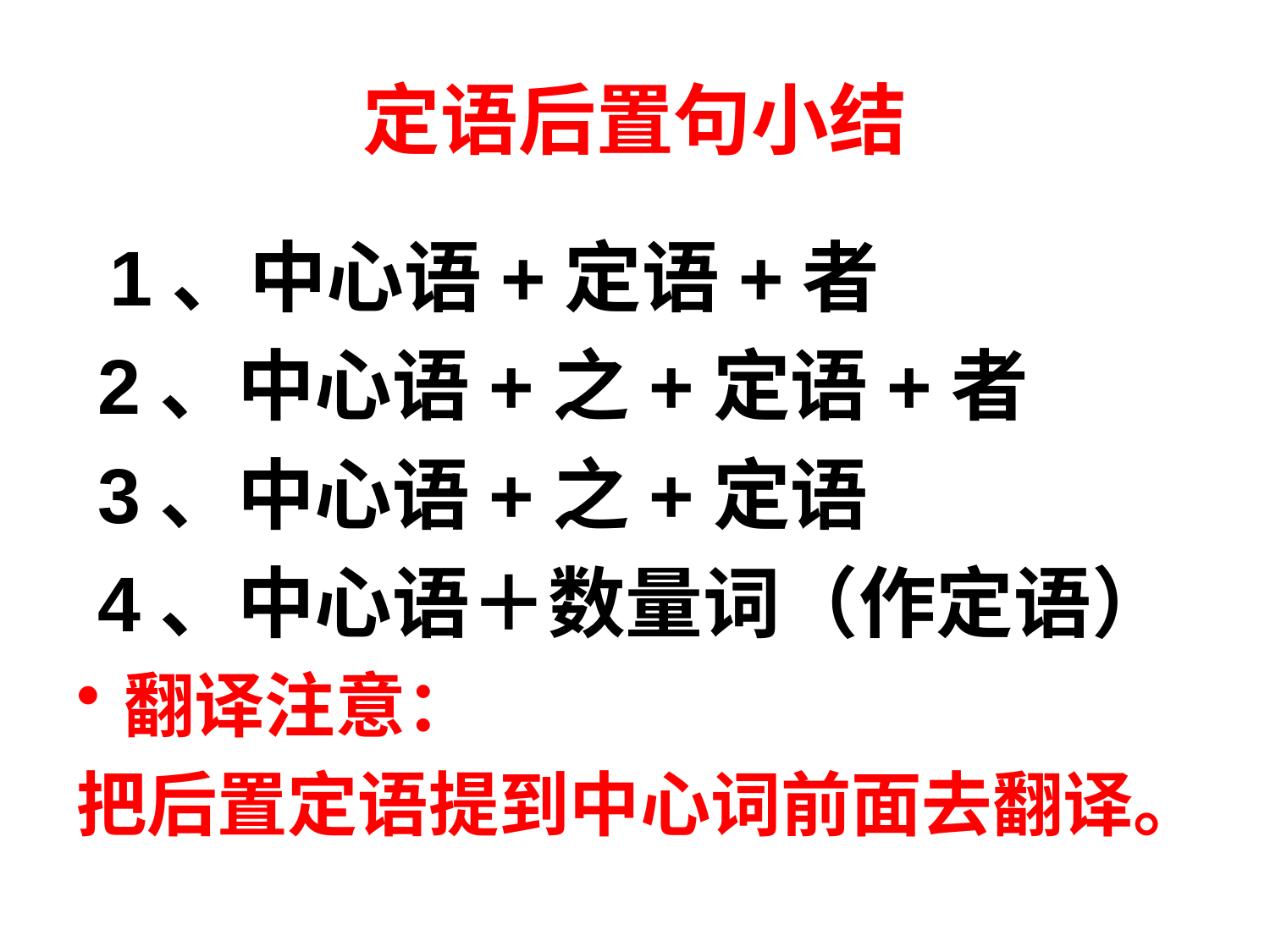

# 定语后置句小结
  1、中心语+定语+者
 2、中心语+之+定语+者
 3、中心语+之+定语
 4、中心语＋数量词（作定语）
翻译注意：
把后置定语提到中心词前面去翻译。